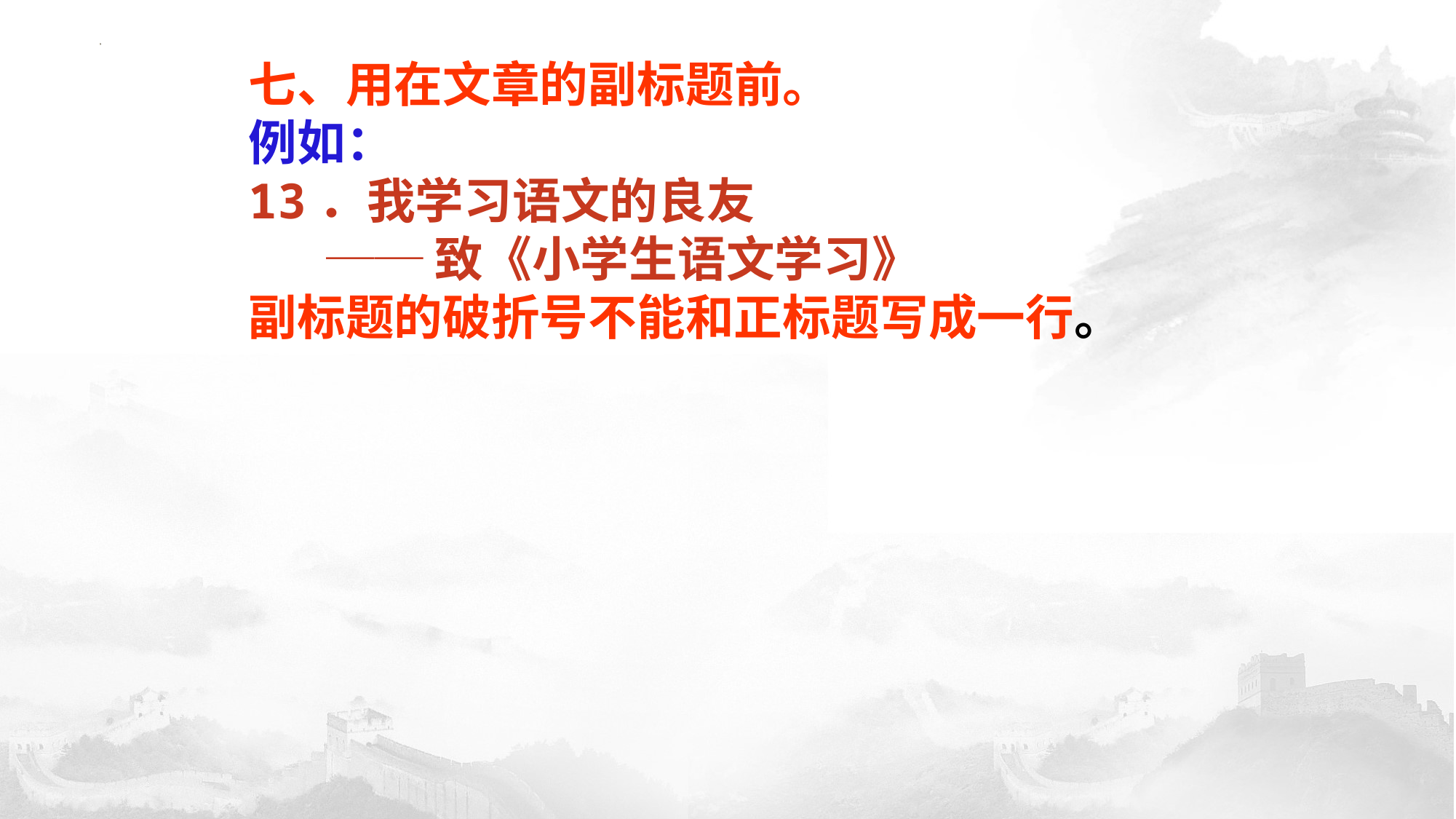

七、用在文章的副标题前。
例如：
13．我学习语文的良友
       ──致《小学生语文学习》
副标题的破折号不能和正标题写成一行。